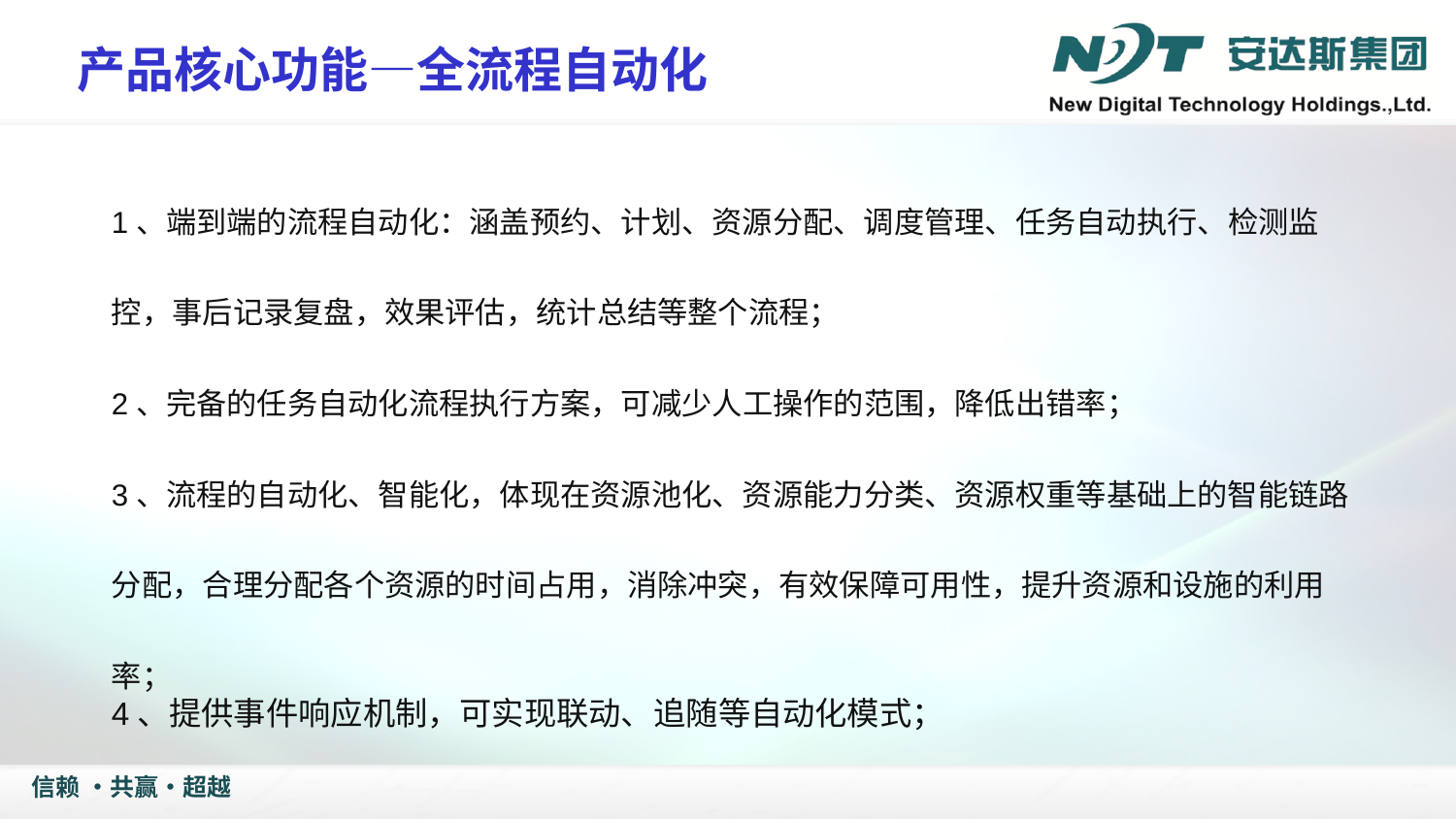

产品核心功能—全流程自动化
1、端到端的流程自动化：涵盖预约、计划、资源分配、调度管理、任务自动执行、检测监控，事后记录复盘，效果评估，统计总结等整个流程；
2、完备的任务自动化流程执行方案，可减少人工操作的范围，降低出错率；
3、流程的自动化、智能化，体现在资源池化、资源能力分类、资源权重等基础上的智能链路分配，合理分配各个资源的时间占用，消除冲突，有效保障可用性，提升资源和设施的利用率；
4、提供事件响应机制，可实现联动、追随等自动化模式；